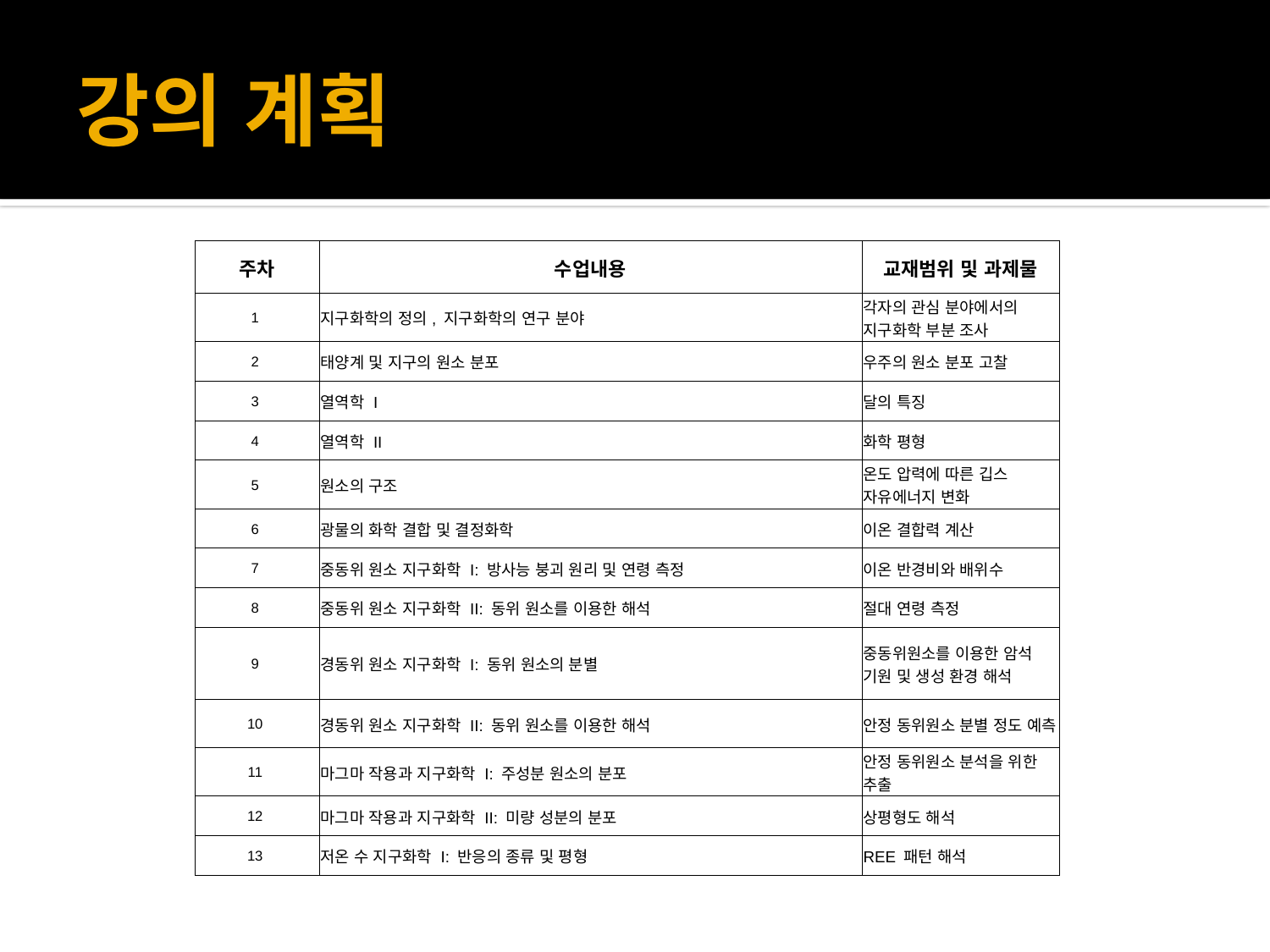

# 강의 계획
| 주차 | 수업내용 | 교재범위 및 과제물 |
| --- | --- | --- |
| 1 | 지구화학의 정의, 지구화학의 연구 분야 | 각자의 관심 분야에서의 지구화학 부분 조사 |
| 2 | 태양계 및 지구의 원소 분포 | 우주의 원소 분포 고찰 |
| 3 | 열역학 I | 달의 특징 |
| 4 | 열역학 II | 화학 평형 |
| 5 | 원소의 구조 | 온도 압력에 따른 깁스 자유에너지 변화 |
| 6 | 광물의 화학 결합 및 결정화학 | 이온 결합력 계산 |
| 7 | 중동위 원소 지구화학 I: 방사능 붕괴 원리 및 연령 측정 | 이온 반경비와 배위수 |
| 8 | 중동위 원소 지구화학 II: 동위 원소를 이용한 해석 | 절대 연령 측정 |
| 9 | 경동위 원소 지구화학 I: 동위 원소의 분별 | 중동위원소를 이용한 암석 기원 및 생성 환경 해석 |
| 10 | 경동위 원소 지구화학 II: 동위 원소를 이용한 해석 | 안정 동위원소 분별 정도 예측 |
| 11 | 마그마 작용과 지구화학 I: 주성분 원소의 분포 | 안정 동위원소 분석을 위한 추출 |
| 12 | 마그마 작용과 지구화학 II: 미량 성분의 분포 | 상평형도 해석 |
| 13 | 저온 수 지구화학 I: 반응의 종류 및 평형 | REE 패턴 해석 |